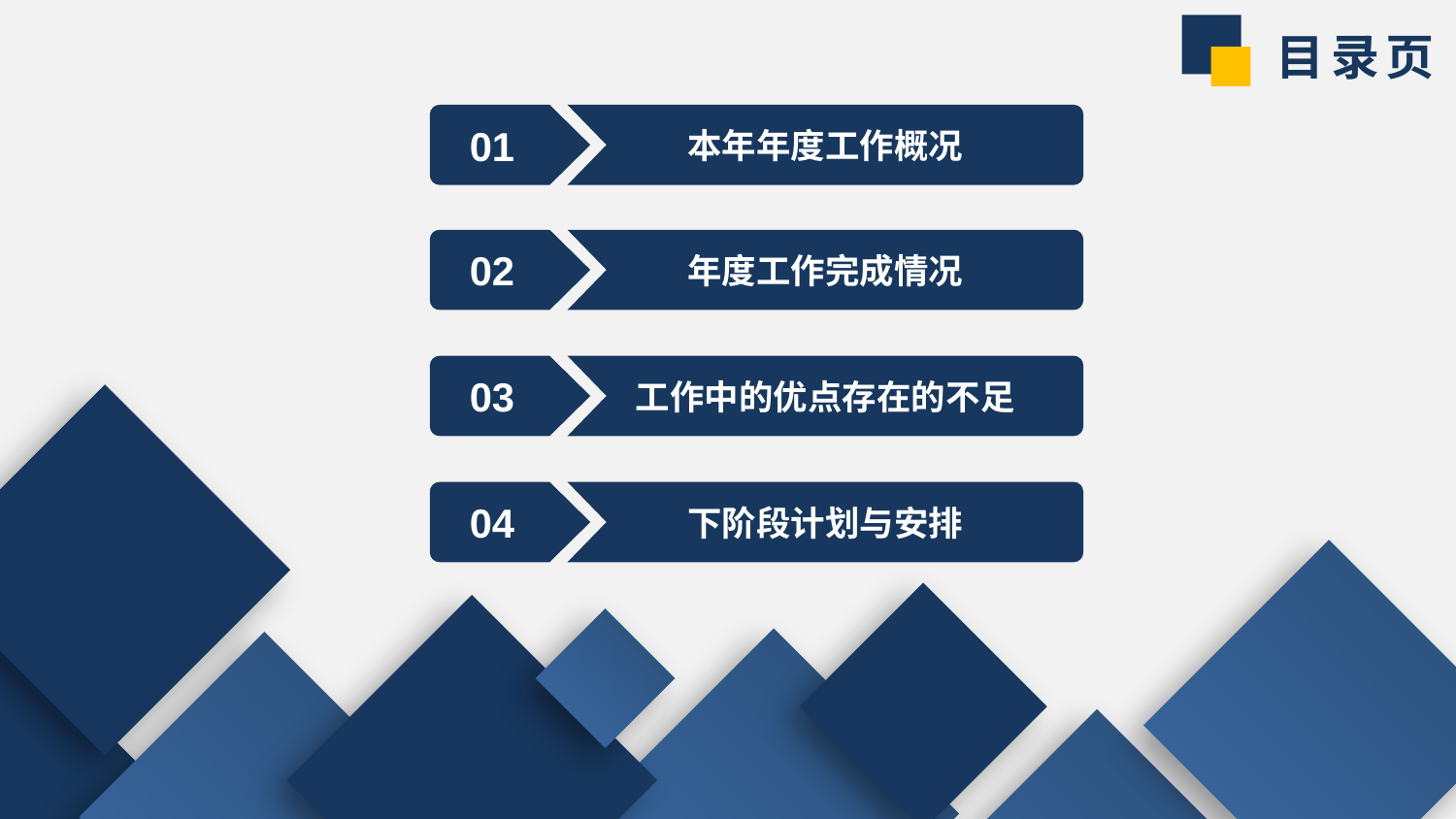

目录页

01
本年年度工作概况
02
年度工作完成情况
03
工作中的优点存在的不足

04
下阶段计划与安排